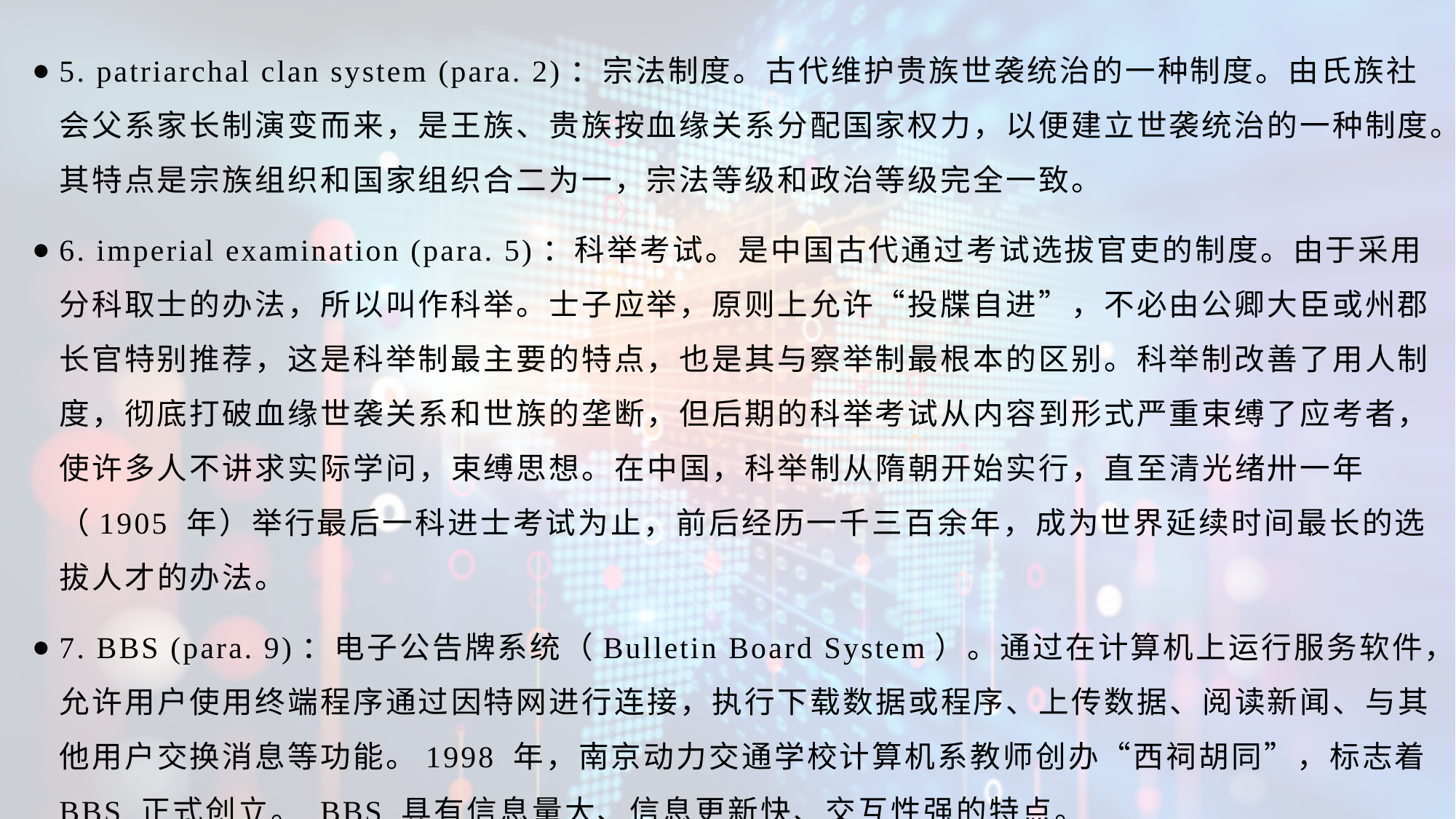

5. patriarchal clan system (para. 2)：宗法制度。古代维护贵族世袭统治的一种制度。由氏族社会父系家长制演变而来，是王族、贵族按血缘关系分配国家权力，以便建立世袭统治的一种制度。其特点是宗族组织和国家组织合二为一，宗法等级和政治等级完全一致。
6. imperial examination (para. 5)：科举考试。是中国古代通过考试选拔官吏的制度。由于采用分科取士的办法，所以叫作科举。士子应举，原则上允许“投牒自进”，不必由公卿大臣或州郡长官特别推荐，这是科举制最主要的特点，也是其与察举制最根本的区别。科举制改善了用人制度，彻底打破血缘世袭关系和世族的垄断，但后期的科举考试从内容到形式严重束缚了应考者，使许多人不讲求实际学问，束缚思想。在中国，科举制从隋朝开始实行，直至清光绪卅一年（1905 年）举行最后一科进士考试为止，前后经历一千三百余年，成为世界延续时间最长的选拔人才的办法。
7. BBS (para. 9)：电子公告牌系统（Bulletin Board System）。通过在计算机上运行服务软件，允许用户使用终端程序通过因特网进行连接，执行下载数据或程序、上传数据、阅读新闻、与其他用户交换消息等功能。1998 年，南京动力交通学校计算机系教师创办“西祠胡同”，标志着 BBS 正式创立。 BBS 具有信息量大、信息更新快、交互性强的特点。